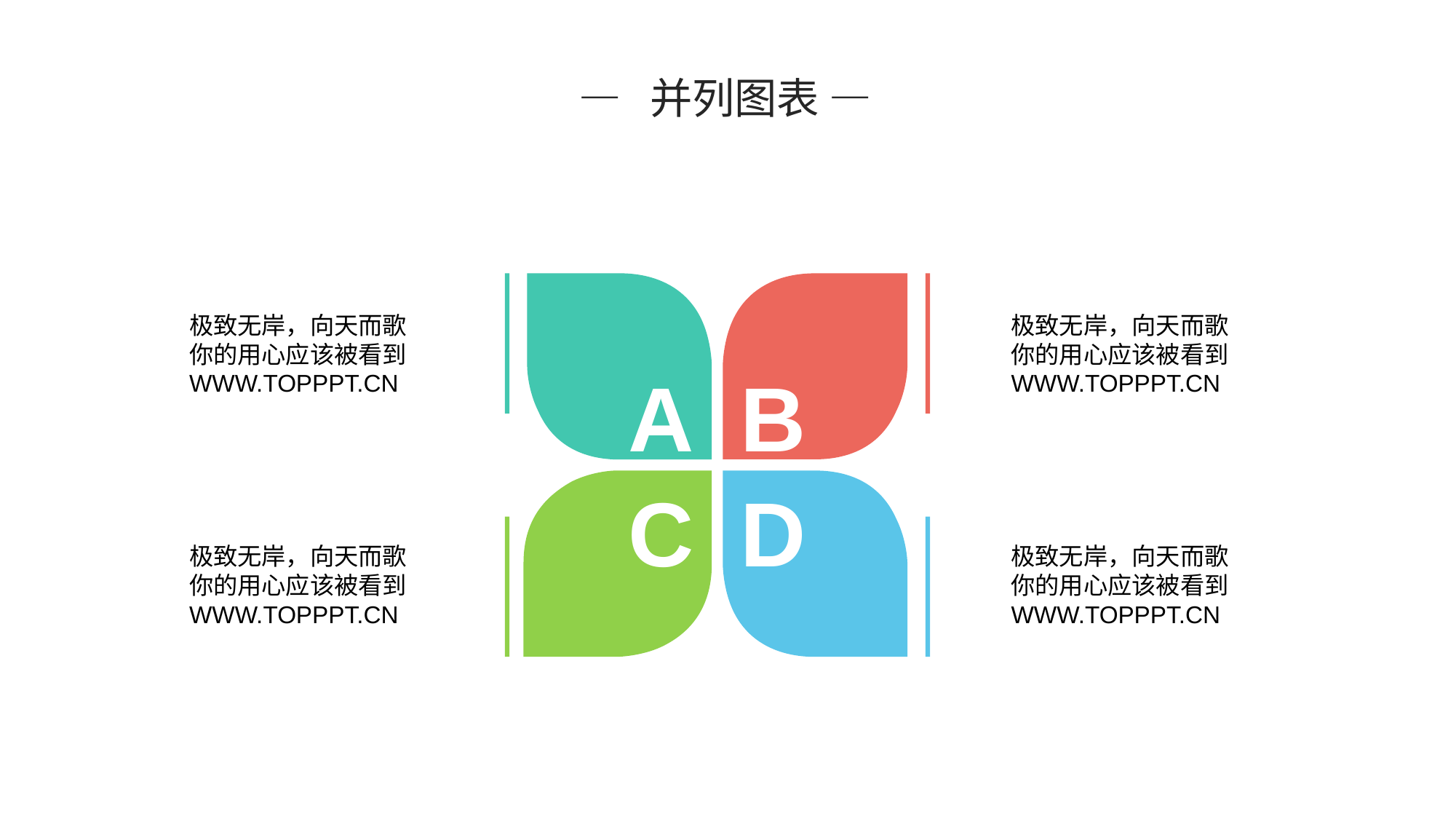

—  并列图表 —

极致无岸，向天而歌
你的用心应该被看到
WWW.TOPPPT.CN
极致无岸，向天而歌
你的用心应该被看到
WWW.TOPPPT.CN
A
B
C
D

极致无岸，向天而歌
你的用心应该被看到
WWW.TOPPPT.CN
极致无岸，向天而歌
你的用心应该被看到
WWW.TOPPPT.CN